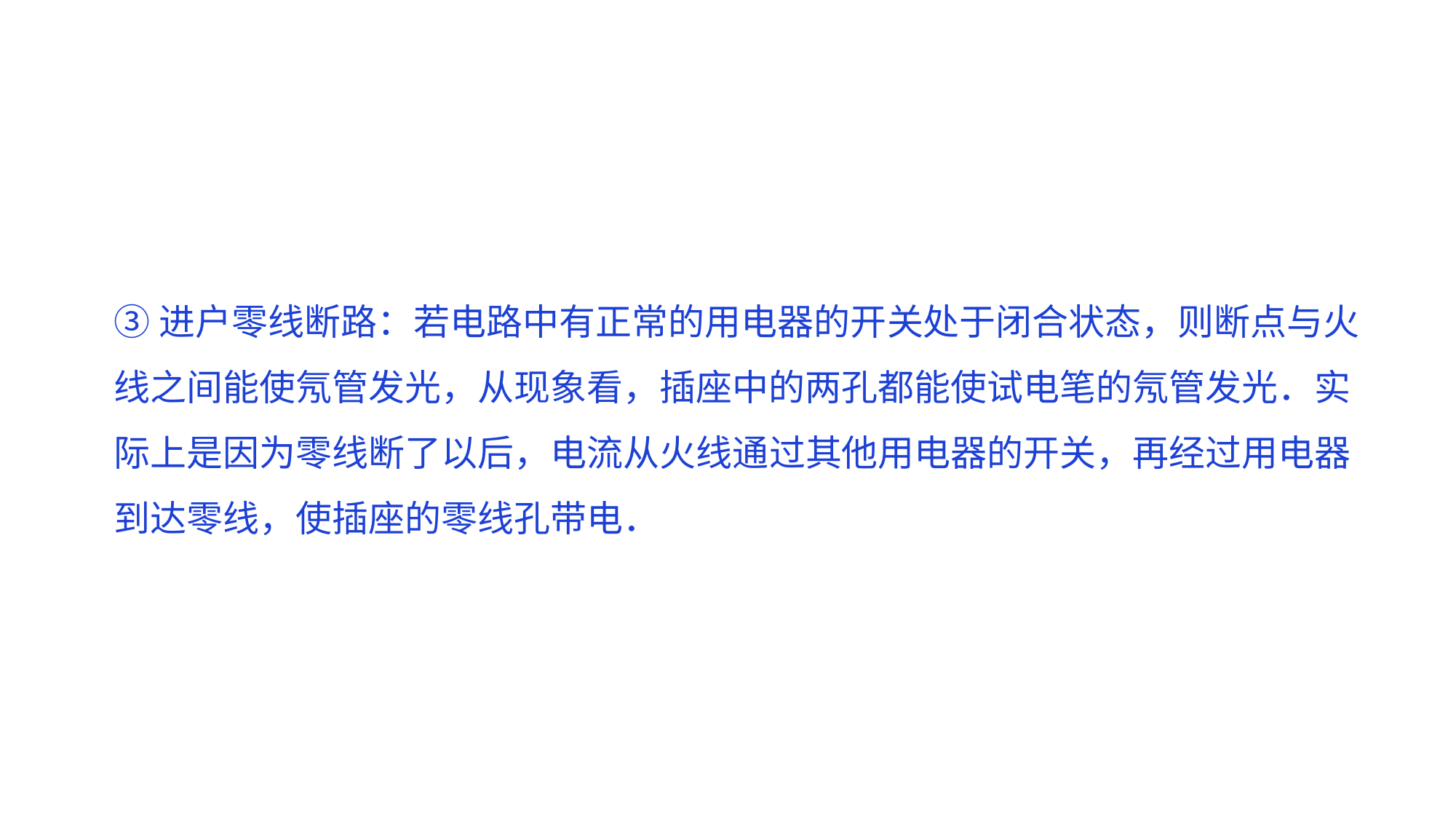

③进户零线断路：若电路中有正常的用电器的开关处于闭合状态，则断点与火线之间能使氖管发光，从现象看，插座中的两孔都能使试电笔的氖管发光．实际上是因为零线断了以后，电流从火线通过其他用电器的开关，再经过用电器到达零线，使插座的零线孔带电．